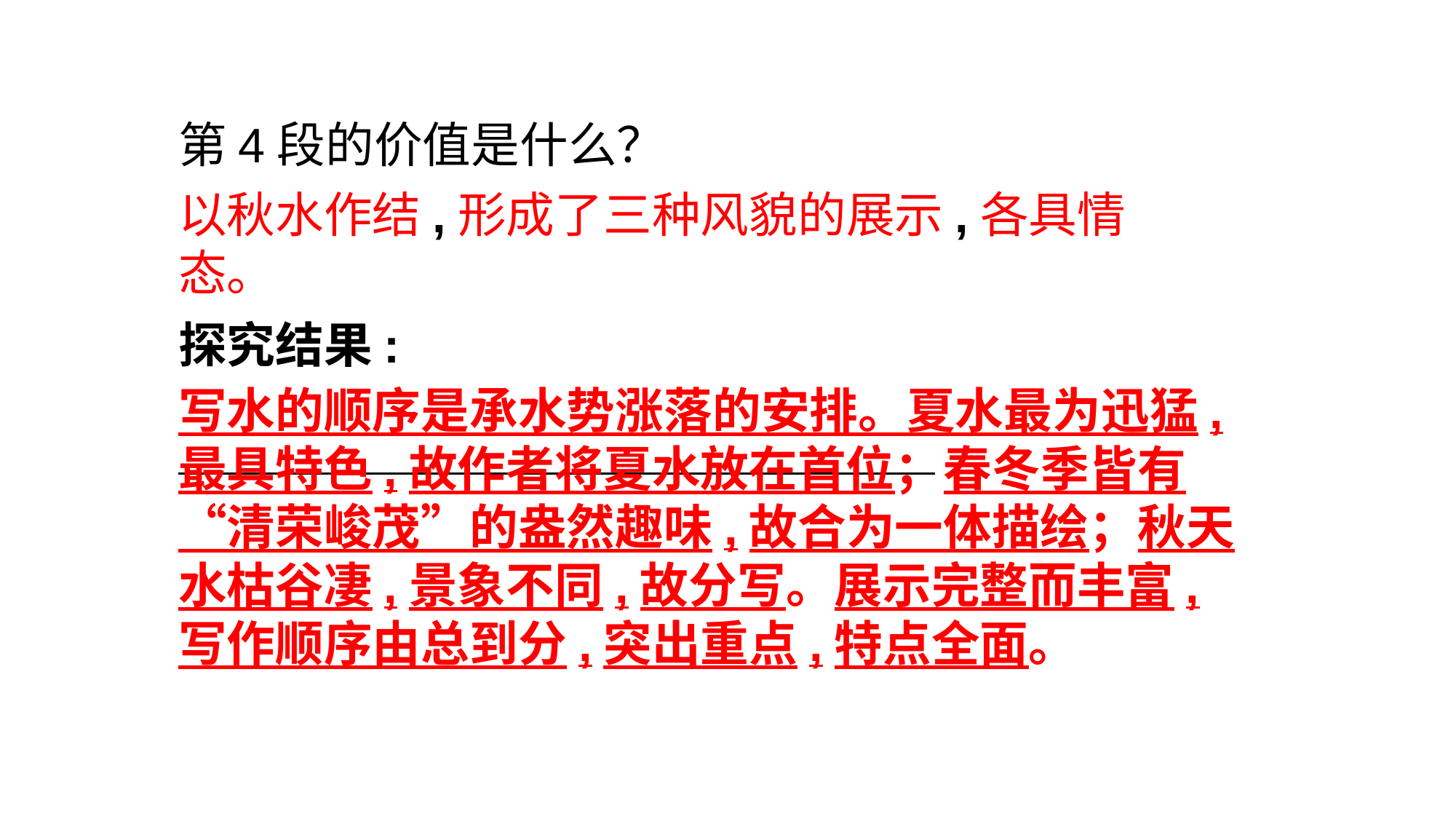

第4段的价值是什么？
以秋水作结,形成了三种风貌的展示,各具情态。
探究结果:

写水的顺序是承水势涨落的安排。夏水最为迅猛,最具特色,故作者将夏水放在首位；春冬季皆有“清荣峻茂”的盎然趣味,故合为一体描绘；秋天水枯谷凄,景象不同,故分写。展示完整而丰富,写作顺序由总到分,突出重点,特点全面。